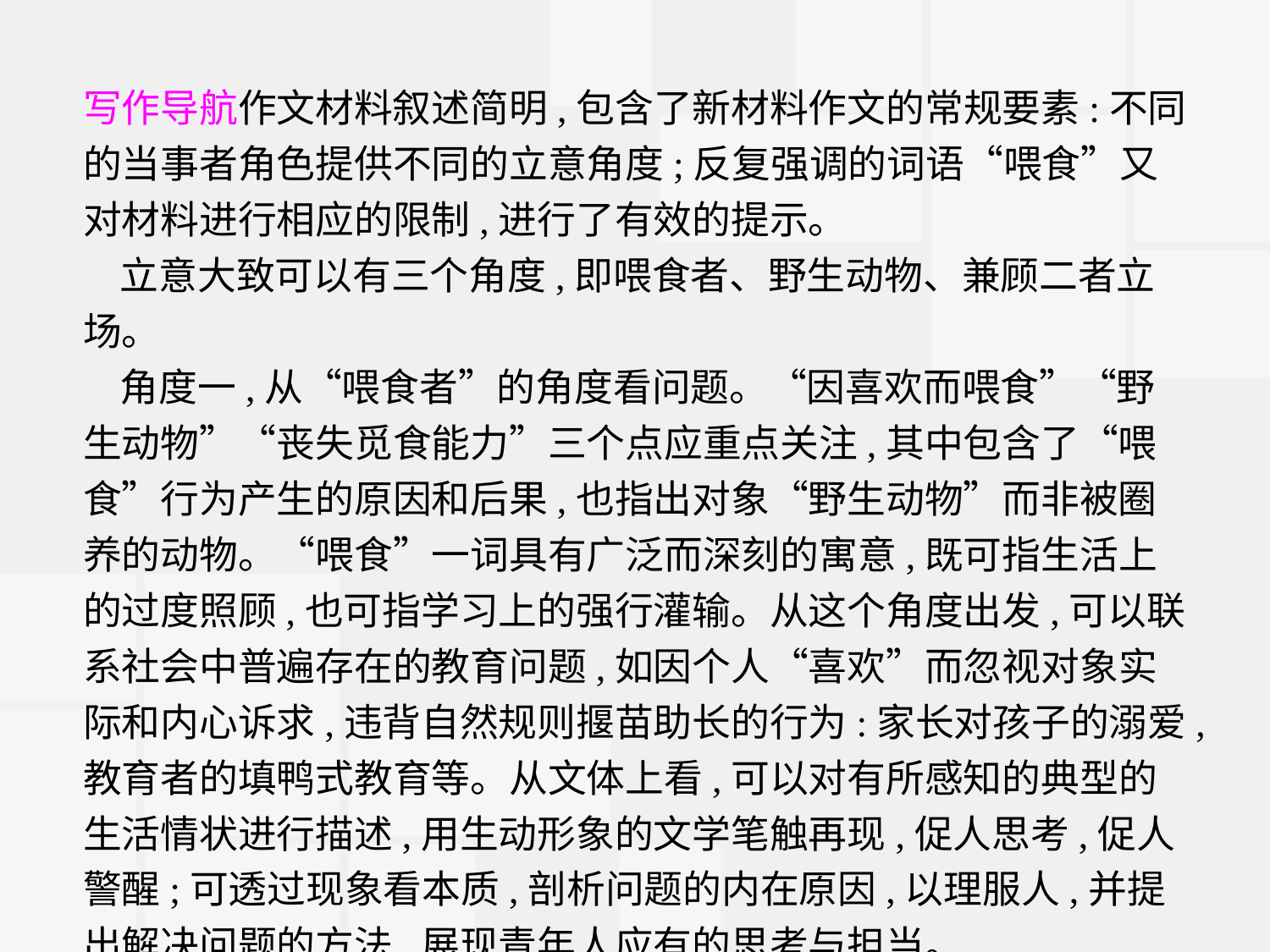

写作导航作文材料叙述简明,包含了新材料作文的常规要素:不同的当事者角色提供不同的立意角度;反复强调的词语“喂食”又对材料进行相应的限制,进行了有效的提示。
立意大致可以有三个角度,即喂食者、野生动物、兼顾二者立场。
角度一,从“喂食者”的角度看问题。“因喜欢而喂食”“野生动物”“丧失觅食能力”三个点应重点关注,其中包含了“喂食”行为产生的原因和后果,也指出对象“野生动物”而非被圈养的动物。“喂食”一词具有广泛而深刻的寓意,既可指生活上的过度照顾,也可指学习上的强行灌输。从这个角度出发,可以联系社会中普遍存在的教育问题,如因个人“喜欢”而忽视对象实际和内心诉求,违背自然规则揠苗助长的行为:家长对孩子的溺爱,教育者的填鸭式教育等。从文体上看,可以对有所感知的典型的生活情状进行描述,用生动形象的文学笔触再现,促人思考,促人警醒;可透过现象看本质,剖析问题的内在原因,以理服人,并提出解决问题的方法,展现青年人应有的思考与担当。